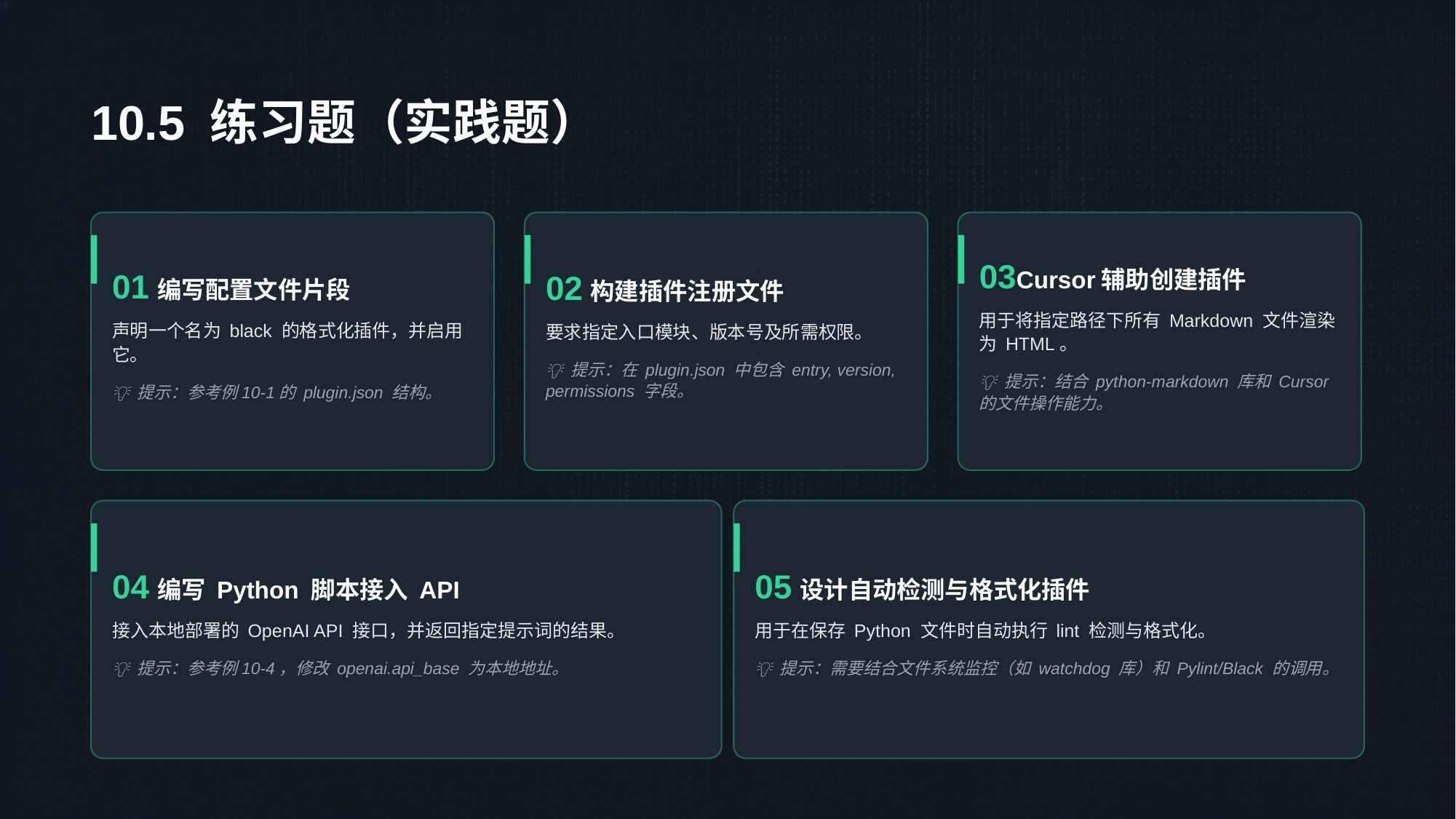

10.5 练习题（实践题）

01编写配置文件片段
声明一个名为 black 的格式化插件，并启用它。
💡 提示：参考例10-1的 plugin.json 结构。
02构建插件注册文件
要求指定入口模块、版本号及所需权限。
💡 提示：在 plugin.json 中包含 entry, version, permissions 字段。
03Cursor辅助创建插件
用于将指定路径下所有 Markdown 文件渲染为 HTML。
💡 提示：结合 python-markdown 库和 Cursor 的文件操作能力。

04编写 Python 脚本接入 API
接入本地部署的 OpenAI API 接口，并返回指定提示词的结果。
💡 提示：参考例10-4，修改 openai.api_base 为本地地址。
05设计自动检测与格式化插件
用于在保存 Python 文件时自动执行 lint 检测与格式化。
💡 提示：需要结合文件系统监控（如 watchdog 库）和 Pylint/Black 的调用。